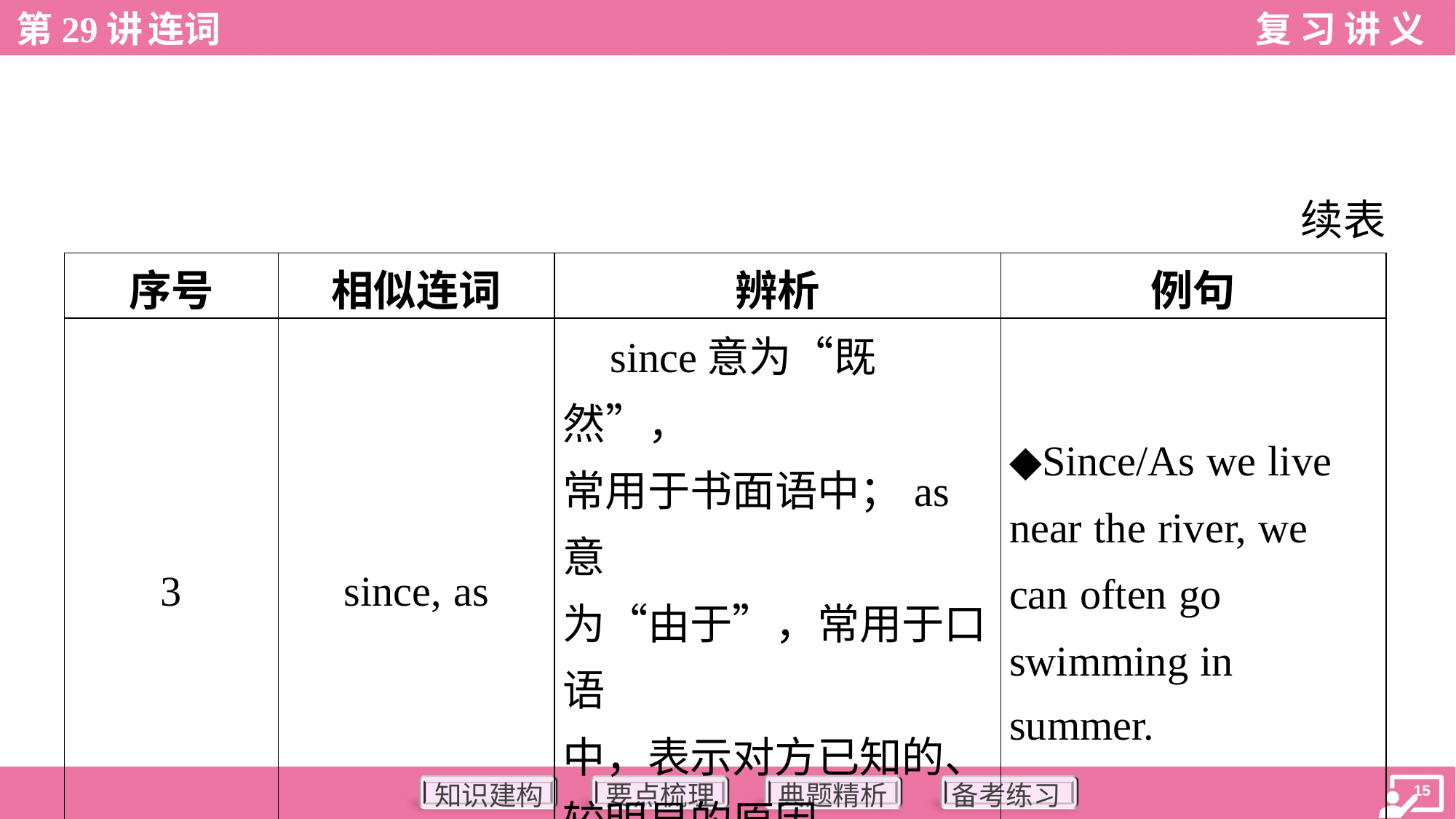

续表
| 序号 | 相似连词 | 辨析 | 例句 |
| --- | --- | --- | --- |
| 3 | since, as | since意为“既然”， 常用于书面语中；as意 为“由于”，常用于口语 中，表示对方已知的、 较明显的原因。 | ◆Since/As we live near the river, we can often go swimming in summer. |